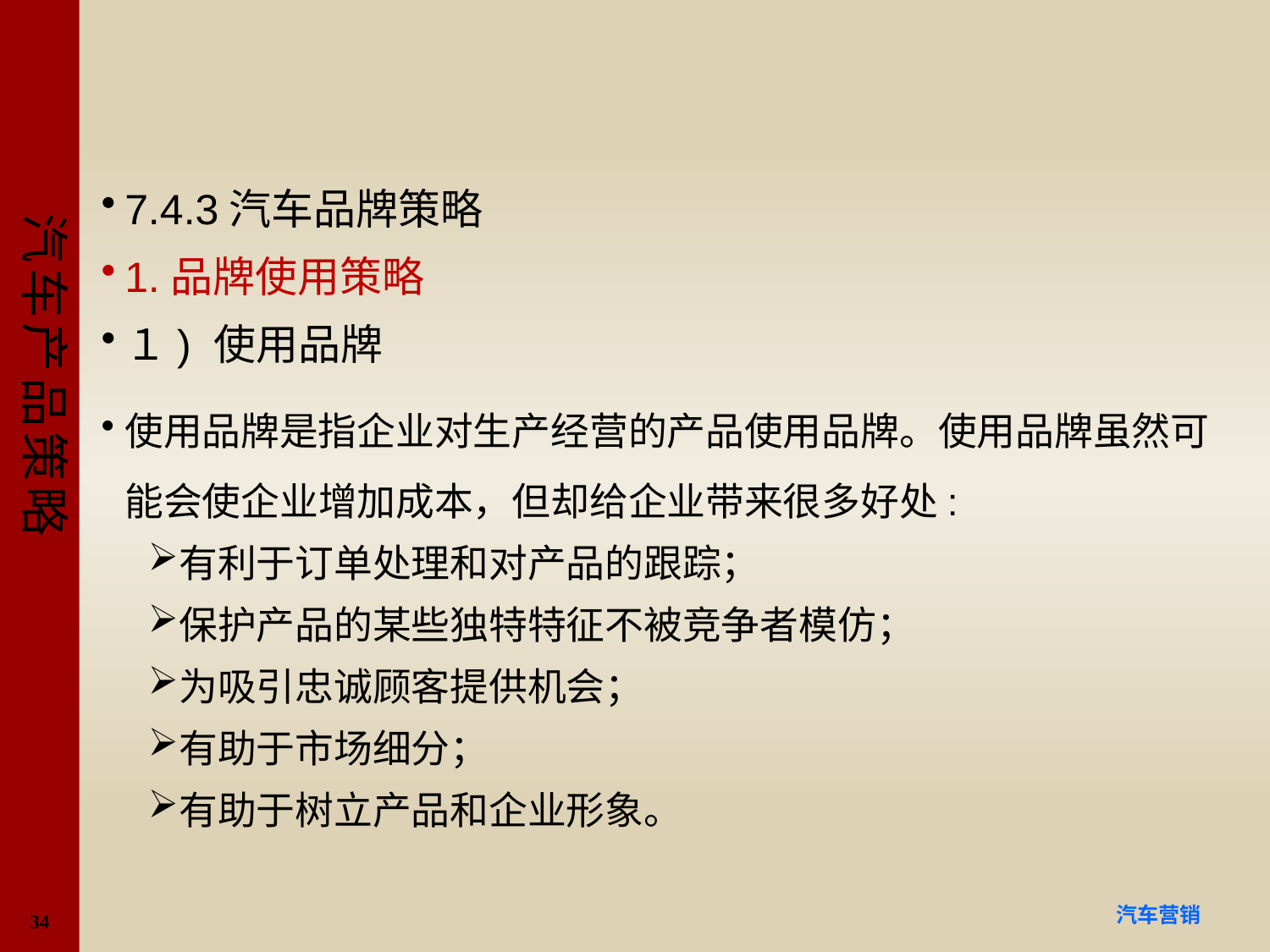

#
7.4.3汽车品牌策略
1.品牌使用策略
１) 使用品牌
使用品牌是指企业对生产经营的产品使用品牌。使用品牌虽然可能会使企业增加成本，但却给企业带来很多好处:
有利于订单处理和对产品的跟踪；
保护产品的某些独特特征不被竞争者模仿；
为吸引忠诚顾客提供机会；
有助于市场细分；
有助于树立产品和企业形象。

34